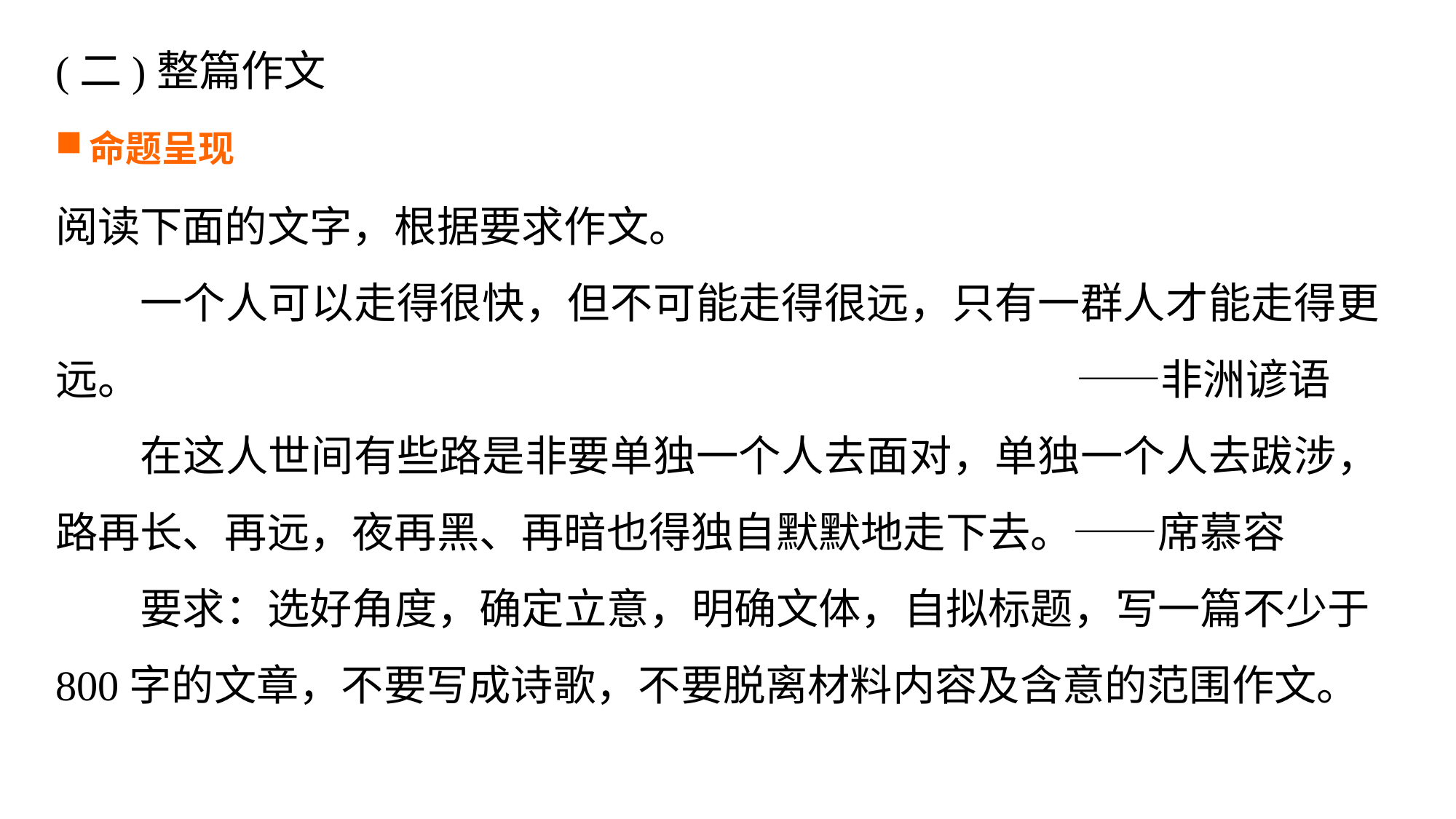

(二)整篇作文
命题呈现
阅读下面的文字，根据要求作文。
一个人可以走得很快，但不可能走得很远，只有一群人才能走得更远。									    ——非洲谚语
在这人世间有些路是非要单独一个人去面对，单独一个人去跋涉，路再长、再远，夜再黑、再暗也得独自默默地走下去。——席慕容
要求：选好角度，确定立意，明确文体，自拟标题，写一篇不少于800字的文章，不要写成诗歌，不要脱离材料内容及含意的范围作文。